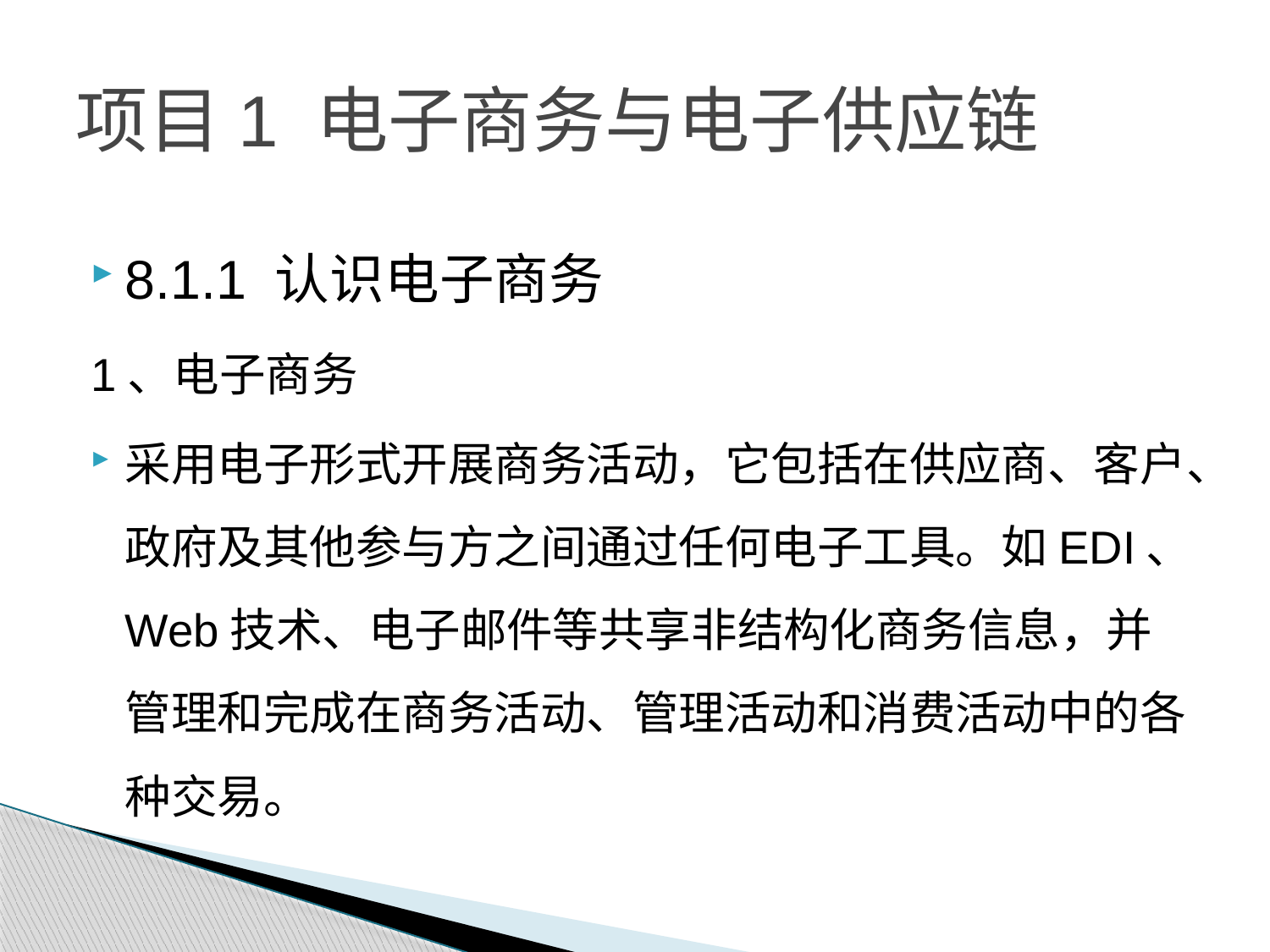

# 项目1 电子商务与电子供应链
8.1.1 认识电子商务
1、电子商务
采用电子形式开展商务活动，它包括在供应商、客户、政府及其他参与方之间通过任何电子工具。如EDI、Web技术、电子邮件等共享非结构化商务信息，并管理和完成在商务活动、管理活动和消费活动中的各种交易。